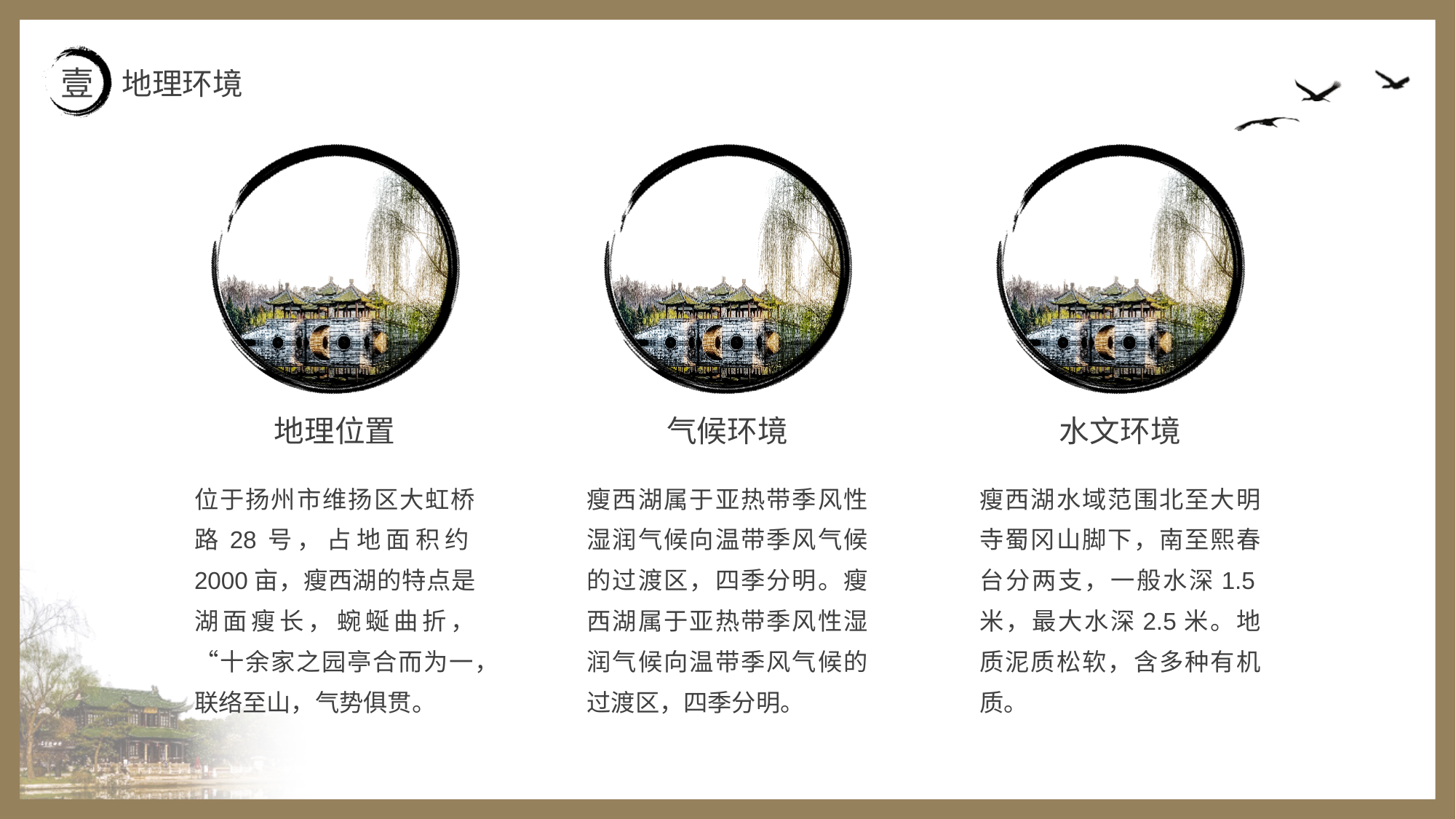

壹
地理环境
地理位置
气候环境
水文环境
位于扬州市维扬区大虹桥路28号，占地面积约2000亩，瘦西湖的特点是湖面瘦长，蜿蜒曲折，“十余家之园亭合而为一，联络至山，气势俱贯。
瘦西湖属于亚热带季风性湿润气候向温带季风气候的过渡区，四季分明。瘦西湖属于亚热带季风性湿润气候向温带季风气候的过渡区，四季分明。
瘦西湖水域范围北至大明寺蜀冈山脚下，南至熙春台分两支，一般水深1.5米，最大水深2.5米。地质泥质松软，含多种有机质。